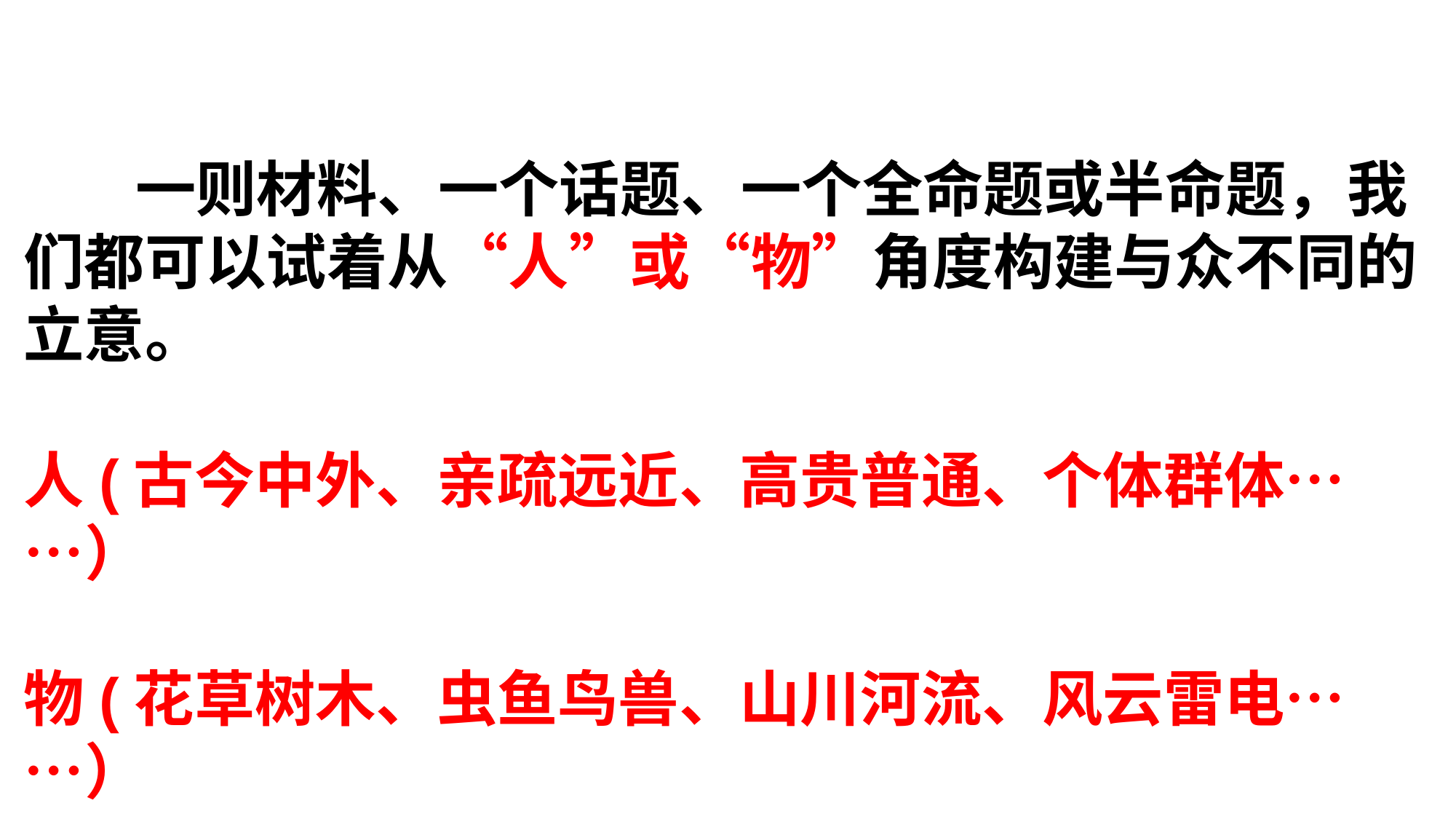

一则材料、一个话题、一个全命题或半命题，我们都可以试着从“人”或“物”角度构建与众不同的立意。

人(古今中外、亲疏远近、高贵普通、个体群体……）

物(花草树木、虫鱼鸟兽、山川河流、风云雷电……）